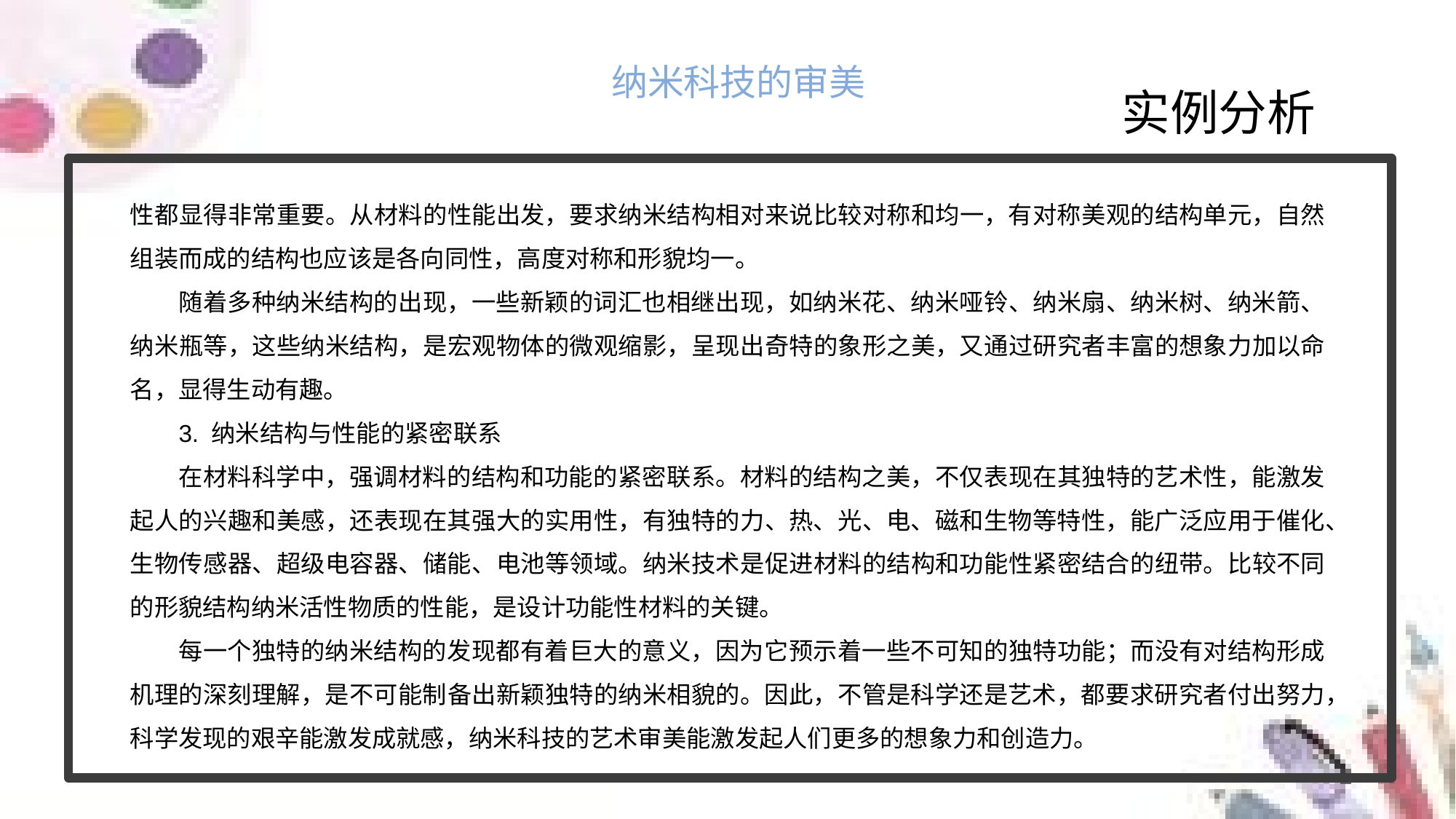

纳米科技的审美
实例分析

性都显得非常重要。从材料的性能出发，要求纳米结构相对来说比较对称和均一，有对称美观的结构单元，自然组装而成的结构也应该是各向同性，高度对称和形貌均一。
随着多种纳米结构的出现，一些新颖的词汇也相继出现，如纳米花、纳米哑铃、纳米扇、纳米树、纳米箭、纳米瓶等，这些纳米结构，是宏观物体的微观缩影，呈现出奇特的象形之美，又通过研究者丰富的想象力加以命名，显得生动有趣。
3. 纳米结构与性能的紧密联系
在材料科学中，强调材料的结构和功能的紧密联系。材料的结构之美，不仅表现在其独特的艺术性，能激发起人的兴趣和美感，还表现在其强大的实用性，有独特的力、热、光、电、磁和生物等特性，能广泛应用于催化、生物传感器、超级电容器、储能、电池等领域。纳米技术是促进材料的结构和功能性紧密结合的纽带。比较不同的形貌结构纳米活性物质的性能，是设计功能性材料的关键。
每一个独特的纳米结构的发现都有着巨大的意义，因为它预示着一些不可知的独特功能；而没有对结构形成机理的深刻理解，是不可能制备出新颖独特的纳米相貌的。因此，不管是科学还是艺术，都要求研究者付出努力，科学发现的艰辛能激发成就感，纳米科技的艺术审美能激发起人们更多的想象力和创造力。